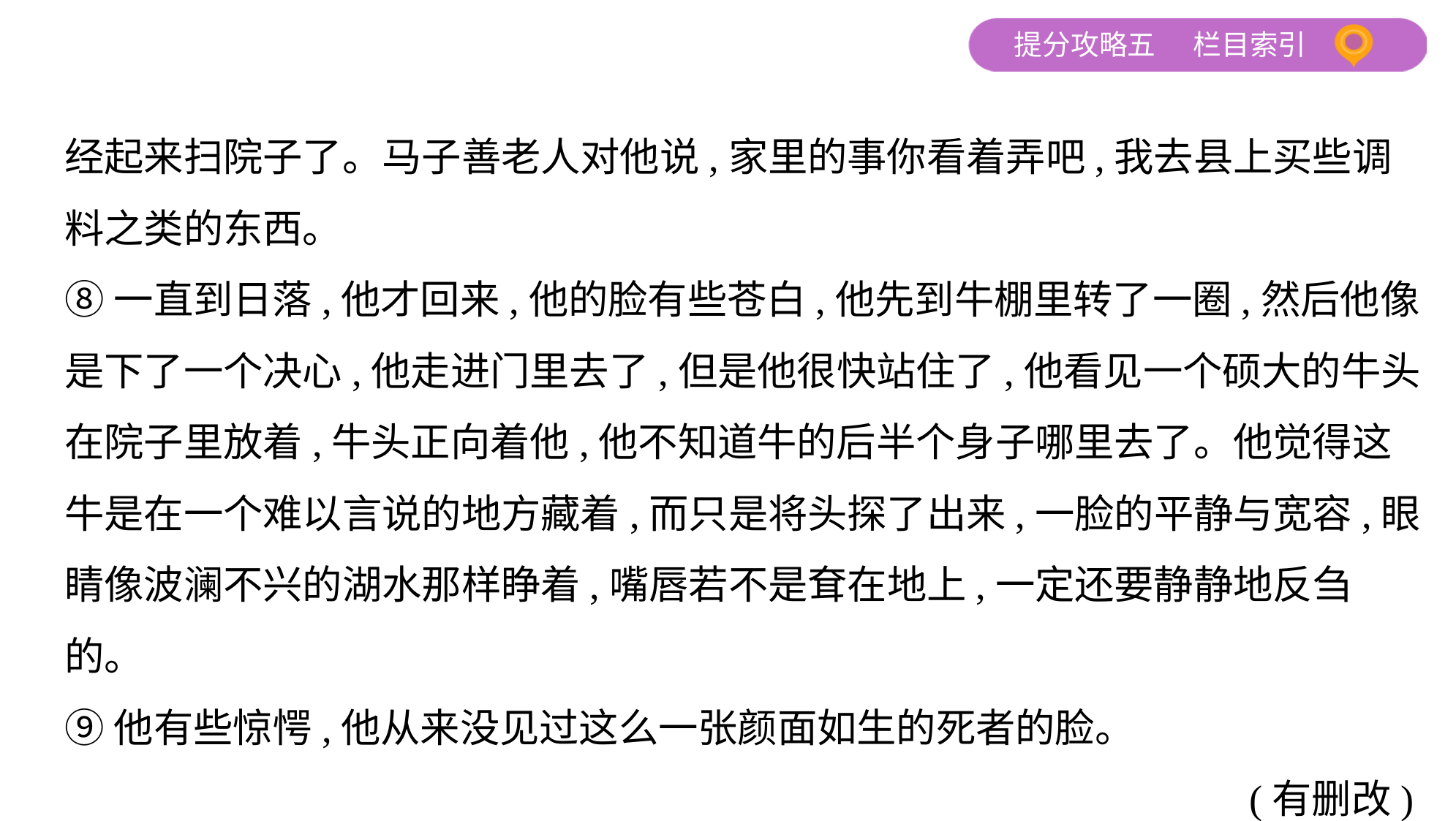

经起来扫院子了。马子善老人对他说,家里的事你看着弄吧,我去县上买些调料之类的东西。
⑧一直到日落,他才回来,他的脸有些苍白,他先到牛棚里转了一圈,然后他像是下了一个决心,他走进门里去了,但是他很快站住了,他看见一个硕大的牛头在院子里放着,牛头正向着他,他不知道牛的后半个身子哪里去了。他觉得这牛是在一个难以言说的地方藏着,而只是将头探了出来,一脸的平静与宽容,眼睛像波澜不兴的湖水那样睁着,嘴唇若不是耷在地上,一定还要静静地反刍的。
⑨他有些惊愕,他从来没见过这么一张颜面如生的死者的脸。
                                                                                                                        (有删改)